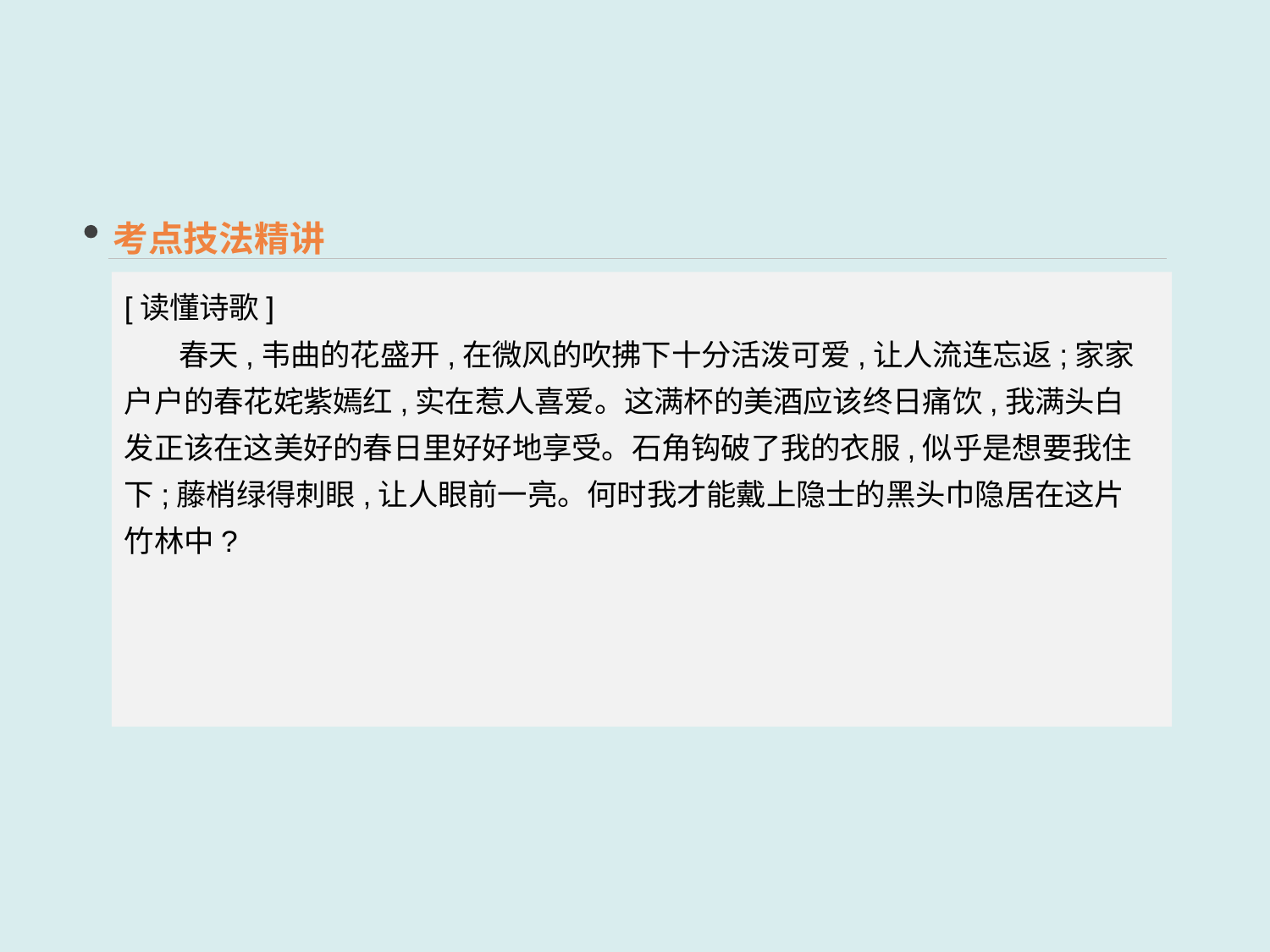

考点技法精讲

[读懂诗歌]
       春天,韦曲的花盛开,在微风的吹拂下十分活泼可爱,让人流连忘返;家家户户的春花姹紫嫣红,实在惹人喜爱。这满杯的美酒应该终日痛饮,我满头白发正该在这美好的春日里好好地享受。石角钩破了我的衣服,似乎是想要我住下;藤梢绿得刺眼,让人眼前一亮。何时我才能戴上隐士的黑头巾隐居在这片竹林中?